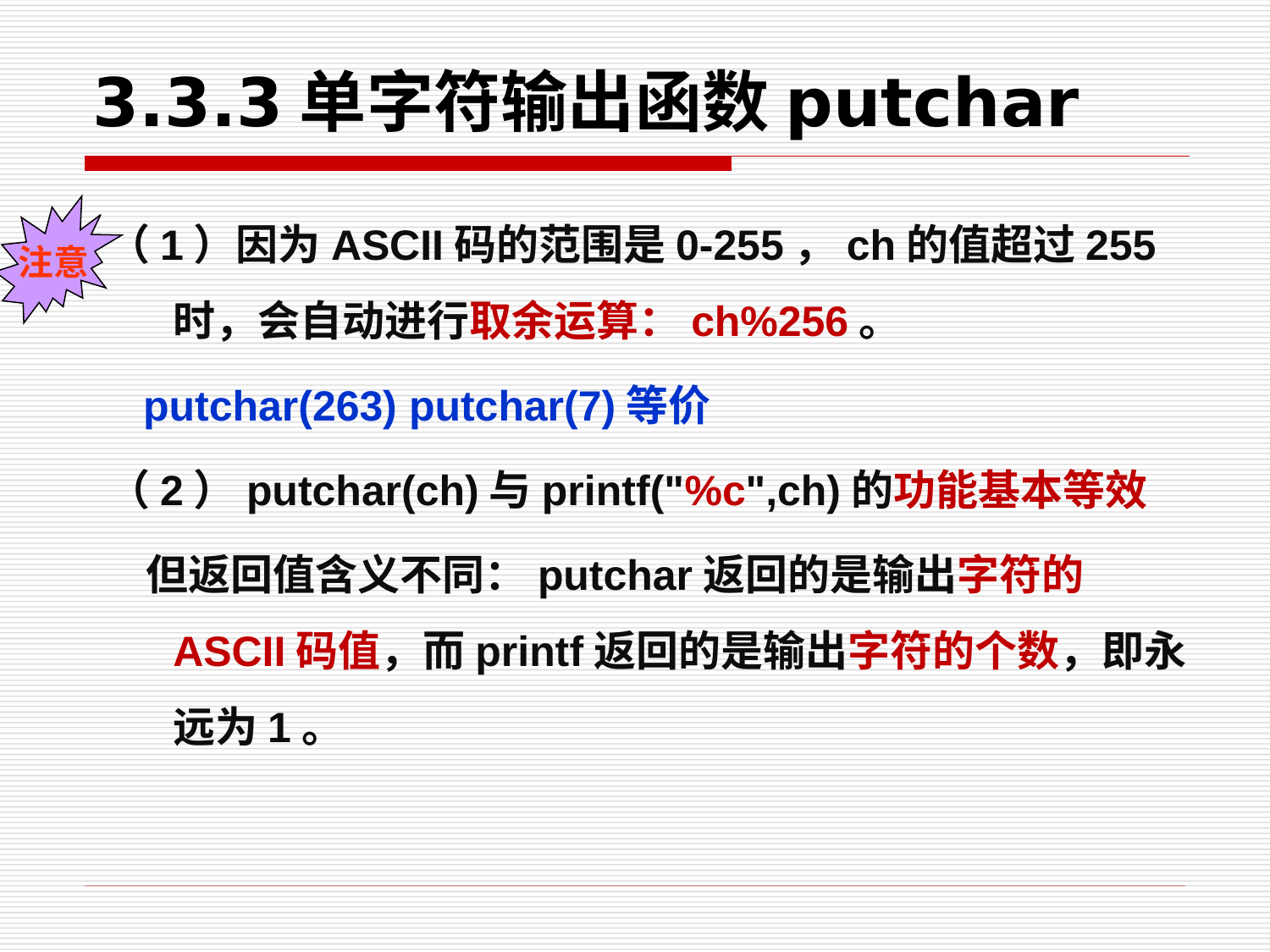

# 3.3.3单字符输出函数putchar
（1）因为ASCII码的范围是0-255，ch的值超过255时，会自动进行取余运算：ch%256。
   putchar(263) putchar(7)等价
（2）putchar(ch)与printf("%c",ch)的功能基本等效
   但返回值含义不同：putchar返回的是输出字符的ASCII码值，而printf返回的是输出字符的个数，即永远为1。
注意